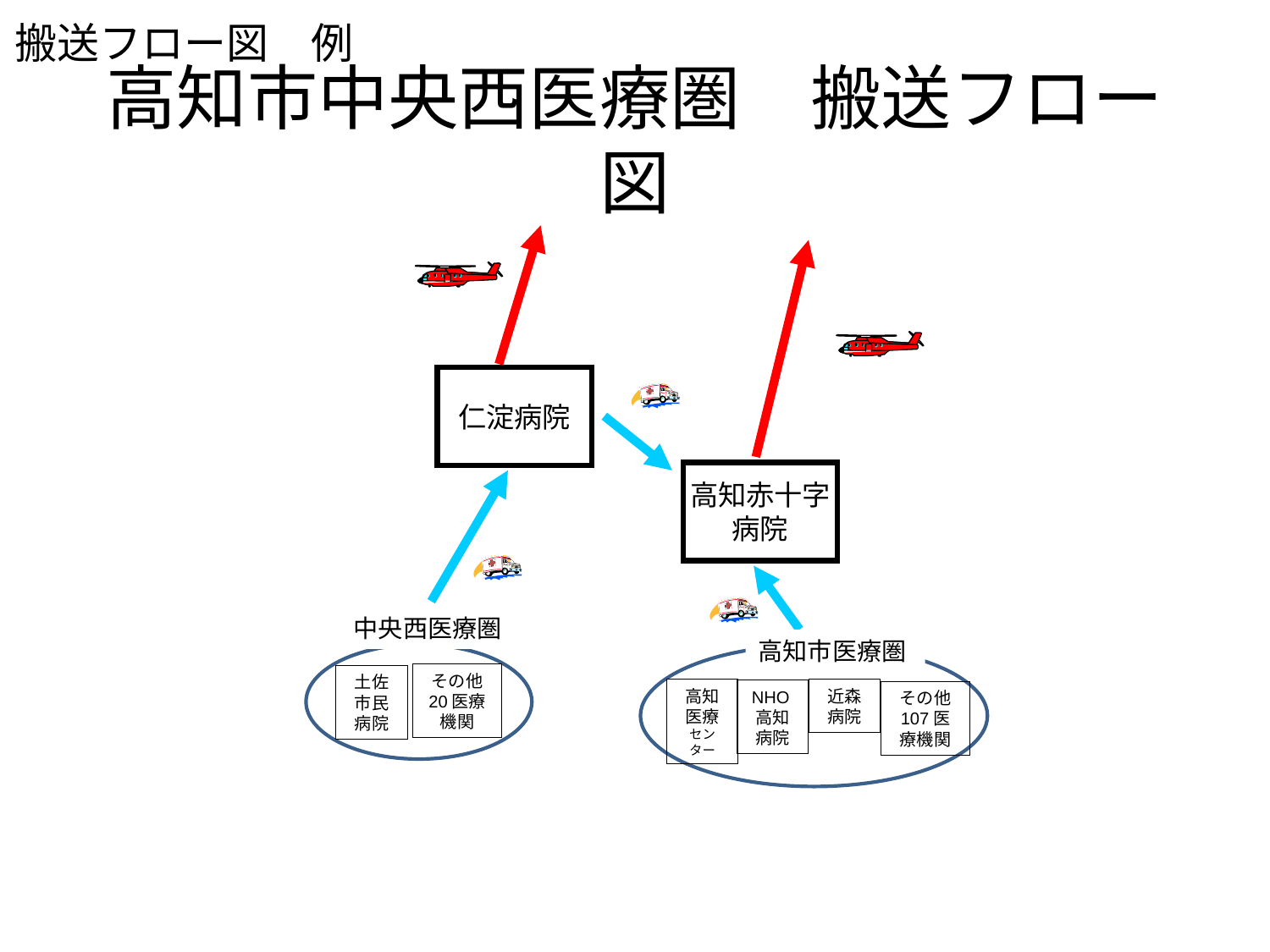

搬送フロー図　例
# 高知市中央西医療圏　搬送フロー図

仁淀病院

高知赤十字
病院

中央西医療圏
高知市医療圏

その他
20医療機関
土佐市民病院
高知医療
センター
近森病院
NHO高知病院
その他
107医療機関